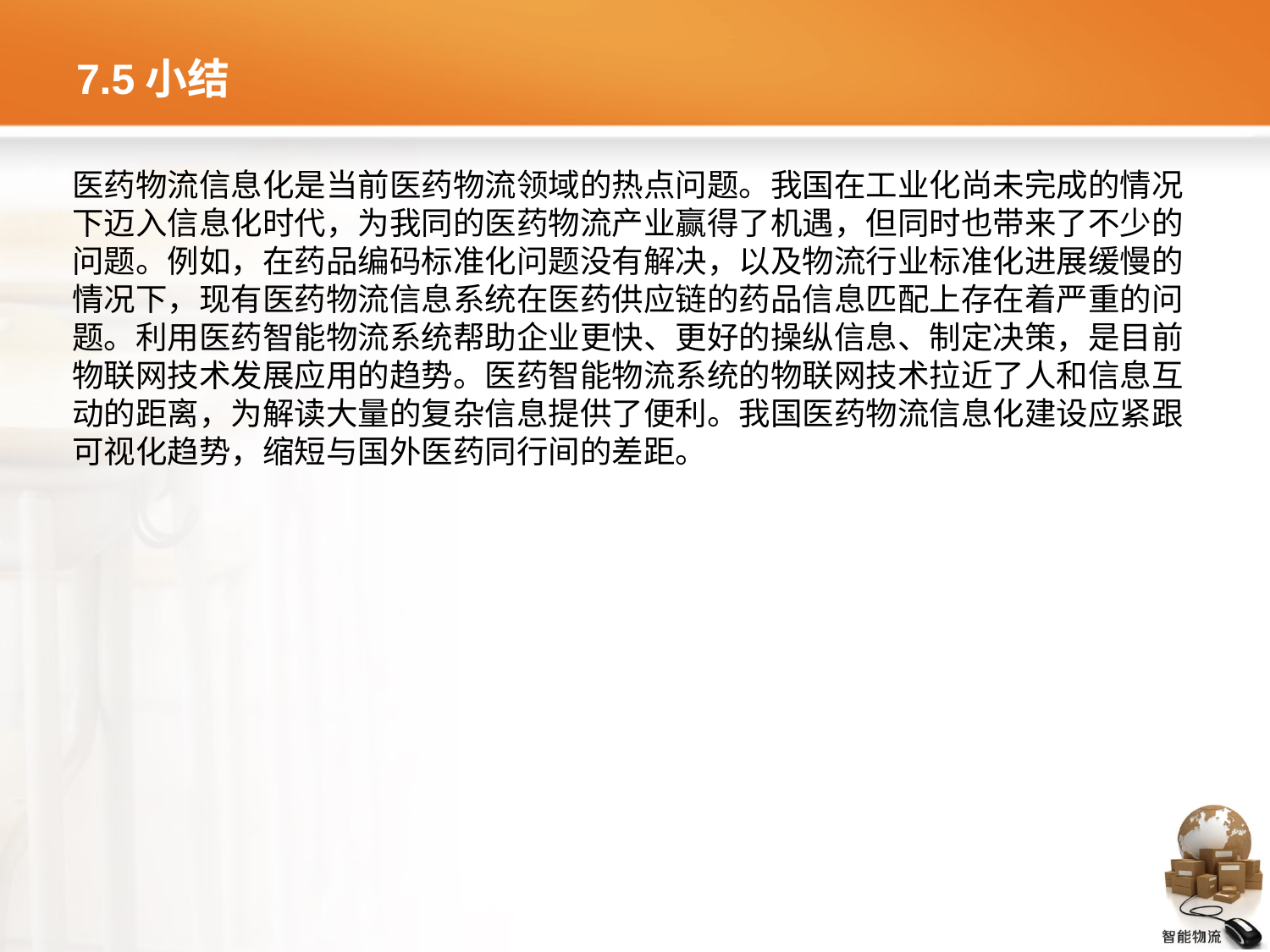

# 7.5小结
医药物流信息化是当前医药物流领域的热点问题。我国在工业化尚未完成的情况下迈入信息化时代，为我同的医药物流产业赢得了机遇，但同时也带来了不少的问题。例如，在药品编码标准化问题没有解决，以及物流行业标准化进展缓慢的情况下，现有医药物流信息系统在医药供应链的药品信息匹配上存在着严重的问题。利用医药智能物流系统帮助企业更快、更好的操纵信息、制定决策，是目前物联网技术发展应用的趋势。医药智能物流系统的物联网技术拉近了人和信息互动的距离，为解读大量的复杂信息提供了便利。我国医药物流信息化建设应紧跟可视化趋势，缩短与国外医药同行间的差距。